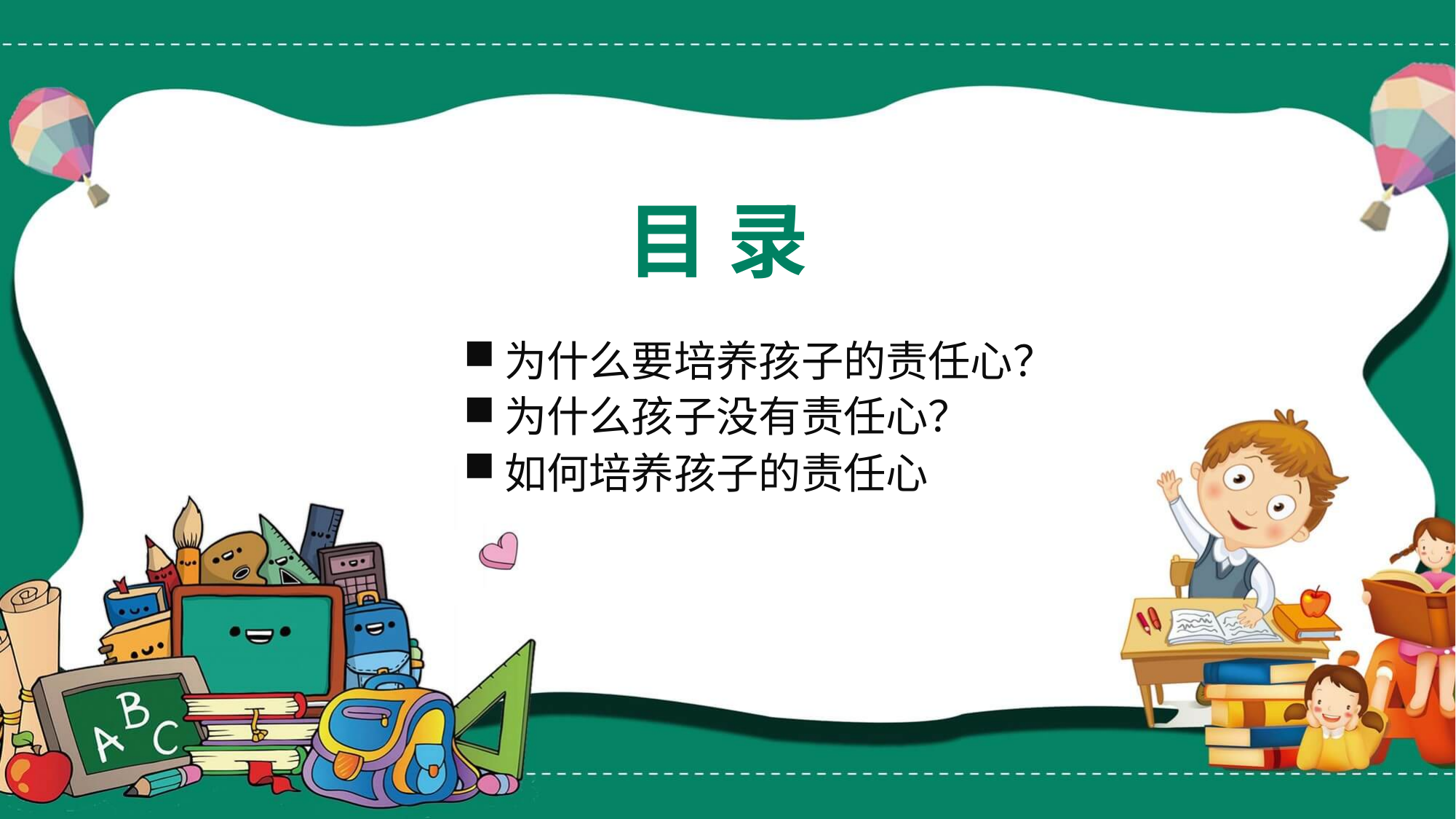

# 目 录
为什么要培养孩子的责任心？
为什么孩子没有责任心？
如何培养孩子的责任心